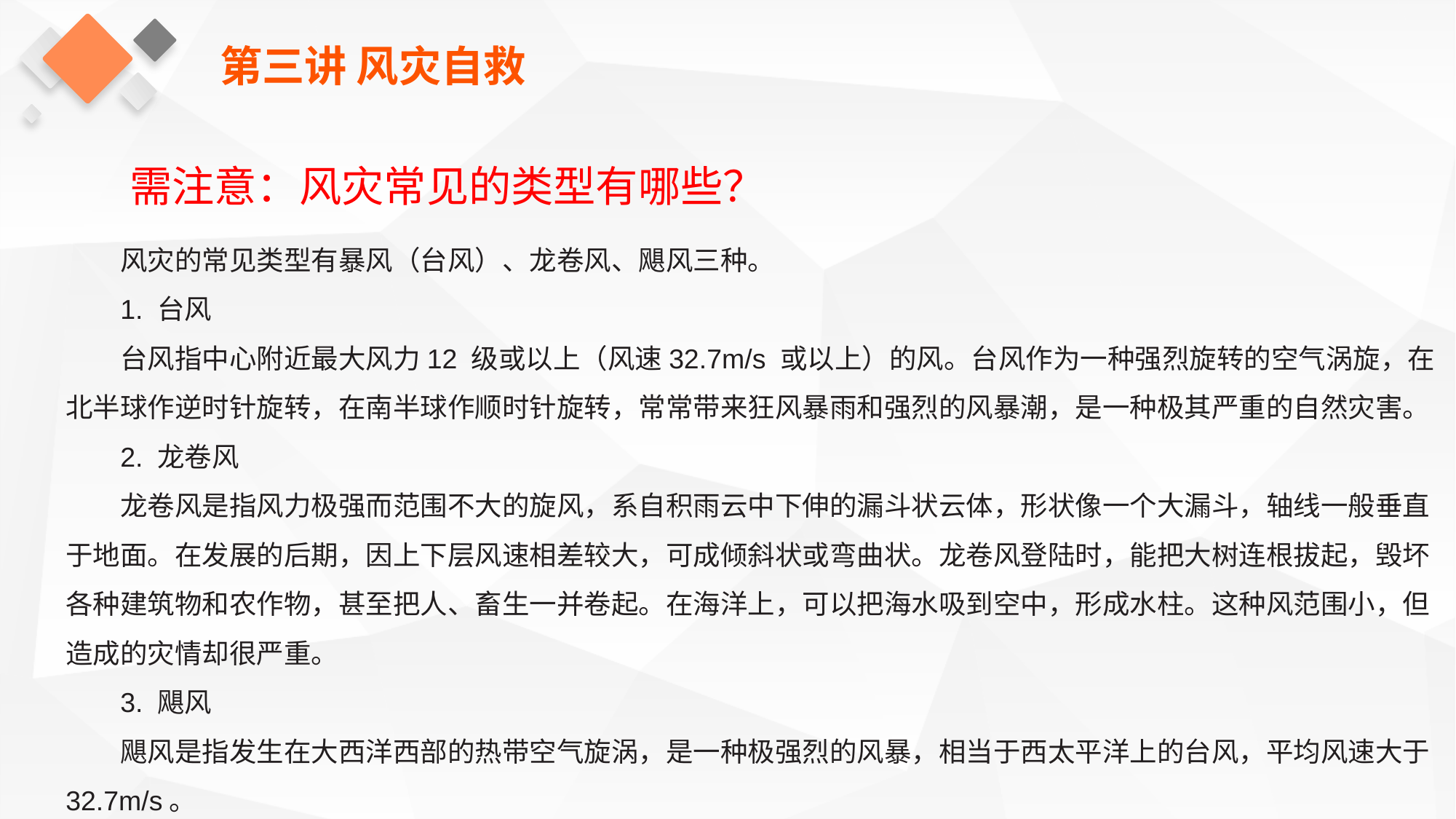

第三讲 风灾自救
需注意：风灾常见的类型有哪些？
风灾的常见类型有暴风（台风）、龙卷风、飓风三种。
1. 台风
台风指中心附近最大风力12 级或以上（风速32.7m/s 或以上）的风。台风作为一种强烈旋转的空气涡旋，在北半球作逆时针旋转，在南半球作顺时针旋转，常常带来狂风暴雨和强烈的风暴潮，是一种极其严重的自然灾害。
2. 龙卷风
龙卷风是指风力极强而范围不大的旋风，系自积雨云中下伸的漏斗状云体，形状像一个大漏斗，轴线一般垂直于地面。在发展的后期，因上下层风速相差较大，可成倾斜状或弯曲状。龙卷风登陆时，能把大树连根拔起，毁坏各种建筑物和农作物，甚至把人、畜生一并卷起。在海洋上，可以把海水吸到空中，形成水柱。这种风范围小，但造成的灾情却很严重。
3. 飓风
飓风是指发生在大西洋西部的热带空气旋涡，是一种极强烈的风暴，相当于西太平洋上的台风，平均风速大于32.7m/s。